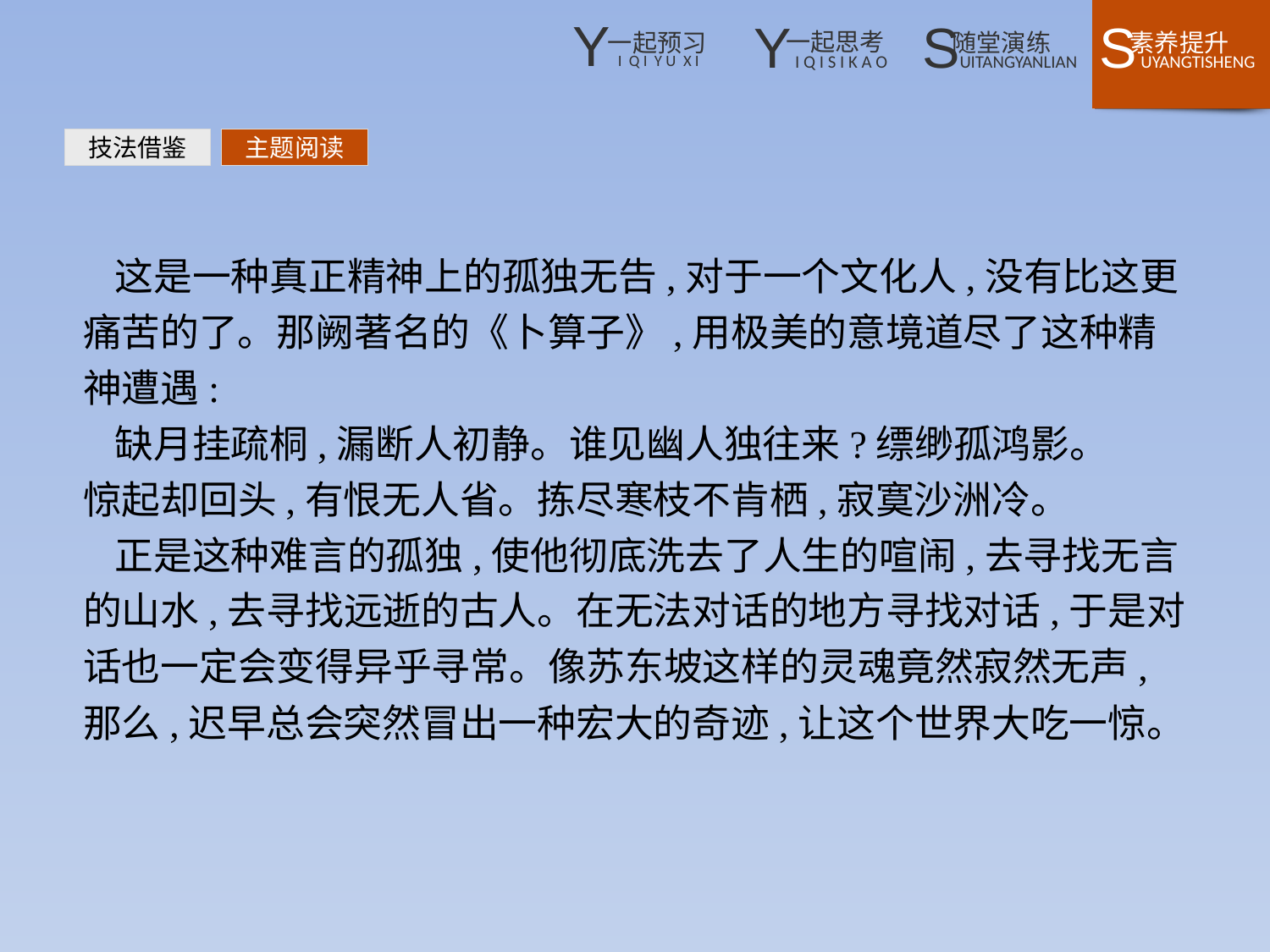

技法借鉴
主题阅读
这是一种真正精神上的孤独无告,对于一个文化人,没有比这更痛苦的了。那阙著名的《卜算子》,用极美的意境道尽了这种精神遭遇:
缺月挂疏桐,漏断人初静。谁见幽人独往来?缥缈孤鸿影。　　惊起却回头,有恨无人省。拣尽寒枝不肯栖,寂寞沙洲冷。
正是这种难言的孤独,使他彻底洗去了人生的喧闹,去寻找无言的山水,去寻找远逝的古人。在无法对话的地方寻找对话,于是对话也一定会变得异乎寻常。像苏东坡这样的灵魂竟然寂然无声,那么,迟早总会突然冒出一种宏大的奇迹,让这个世界大吃一惊。